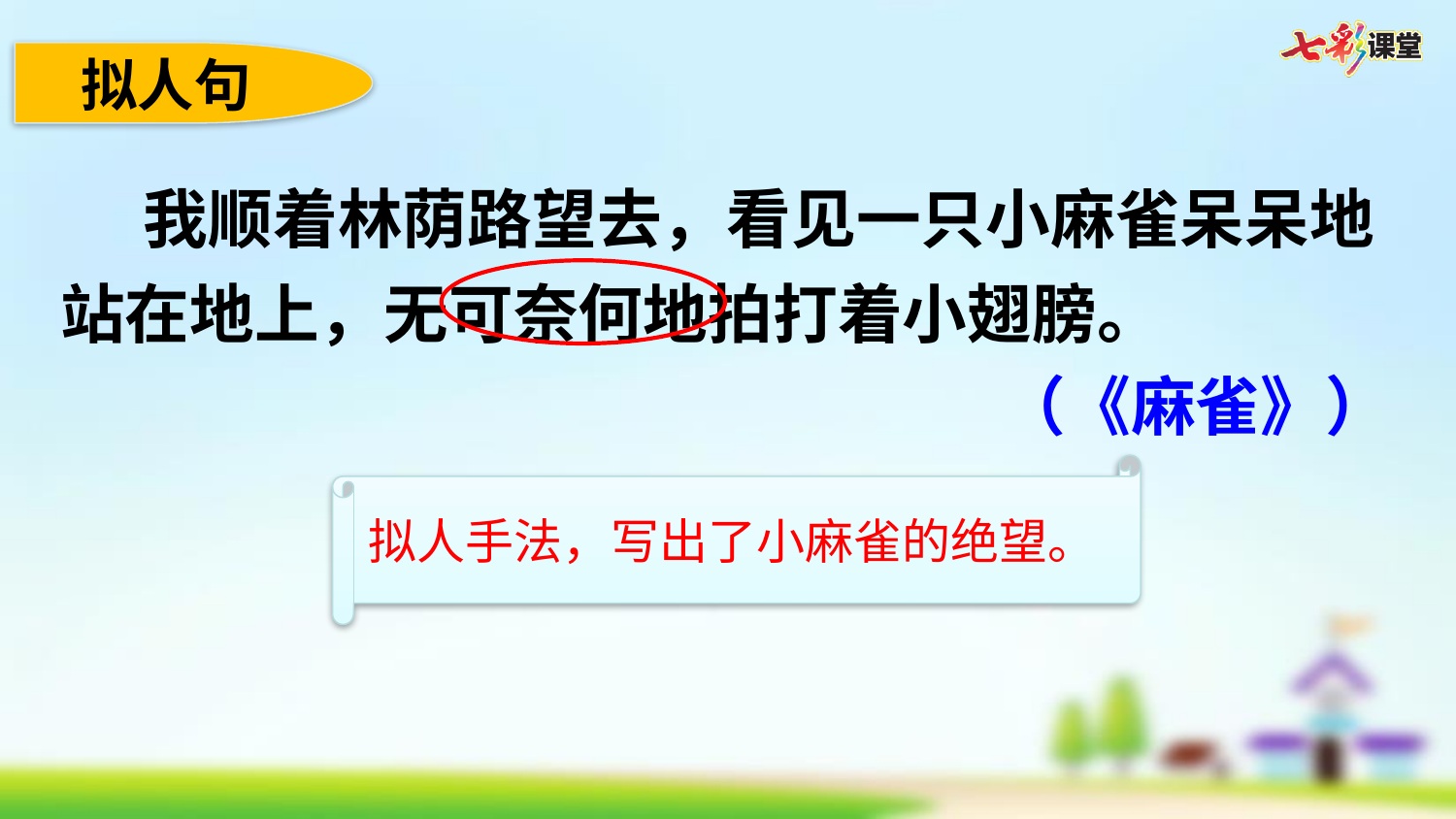

拟人句
    我顺着林荫路望去，看见一只小麻雀呆呆地站在地上，无可奈何地拍打着小翅膀。
（《麻雀》）

拟人手法，写出了小麻雀的绝望。